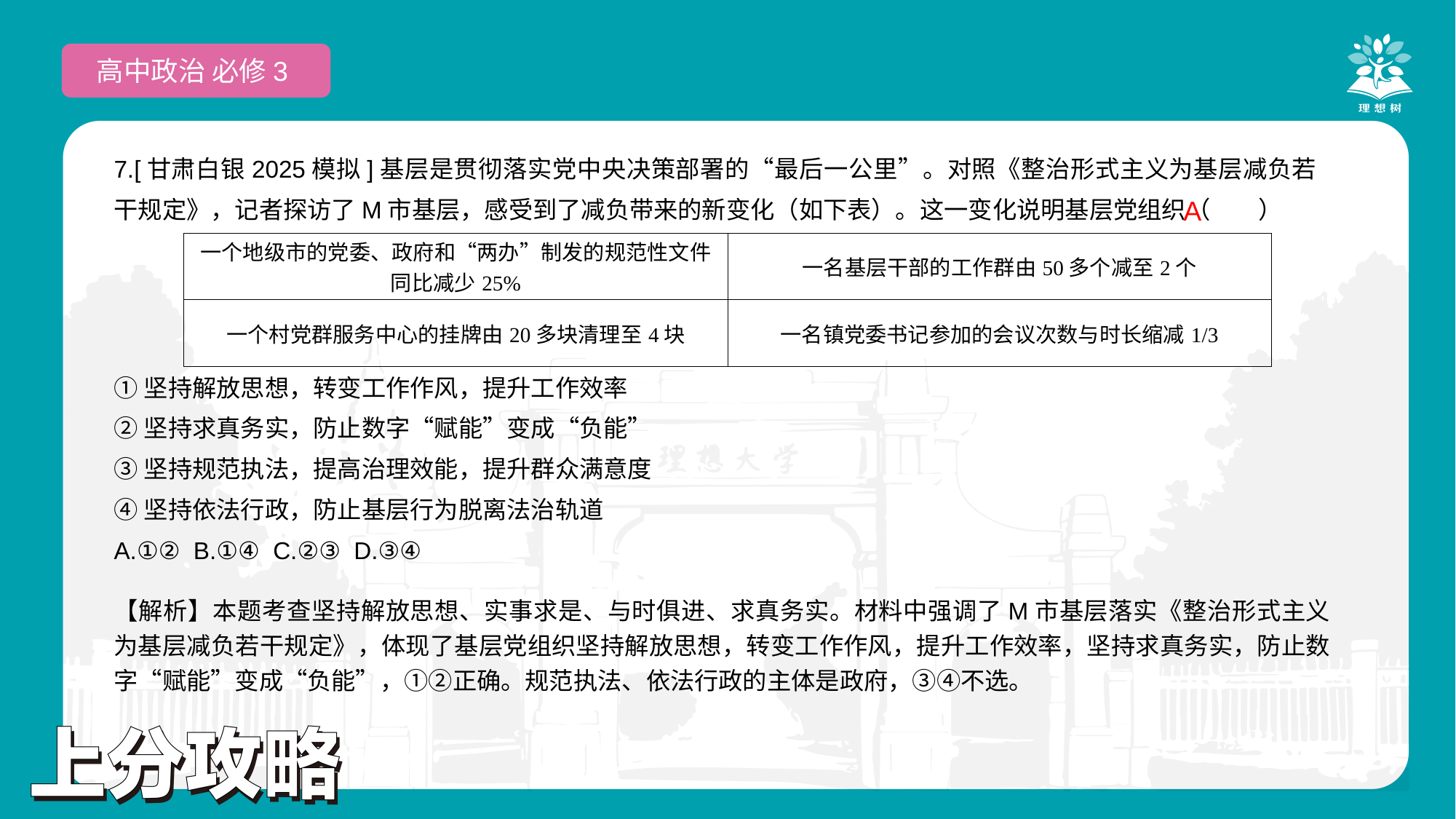

高中政治 必修3
7.[甘肃白银2025模拟]基层是贯彻落实党中央决策部署的“最后一公里”。对照《整治形式主义为基层减负若干规定》，记者探访了M市基层，感受到了减负带来的新变化（如下表）。这一变化说明基层党组织（　　）

①坚持解放思想，转变工作作风，提升工作效率
②坚持求真务实，防止数字“赋能”变成“负能”
③坚持规范执法，提高治理效能，提升群众满意度
④坚持依法行政，防止基层行为脱离法治轨道
A.①②  B.①④  C.②③  D.③④
A
| 一个地级市的党委、政府和“两办”制发的规范性文件同比减少25% | 一名基层干部的工作群由50多个减至2个 |
| --- | --- |
| 一个村党群服务中心的挂牌由20多块清理至4块 | 一名镇党委书记参加的会议次数与时长缩减1/3 |
【解析】本题考查坚持解放思想、实事求是、与时俱进、求真务实。材料中强调了M市基层落实《整治形式主义为基层减负若干规定》，体现了基层党组织坚持解放思想，转变工作作风，提升工作效率，坚持求真务实，防止数字“赋能”变成“负能”，①②正确。规范执法、依法行政的主体是政府，③④不选。